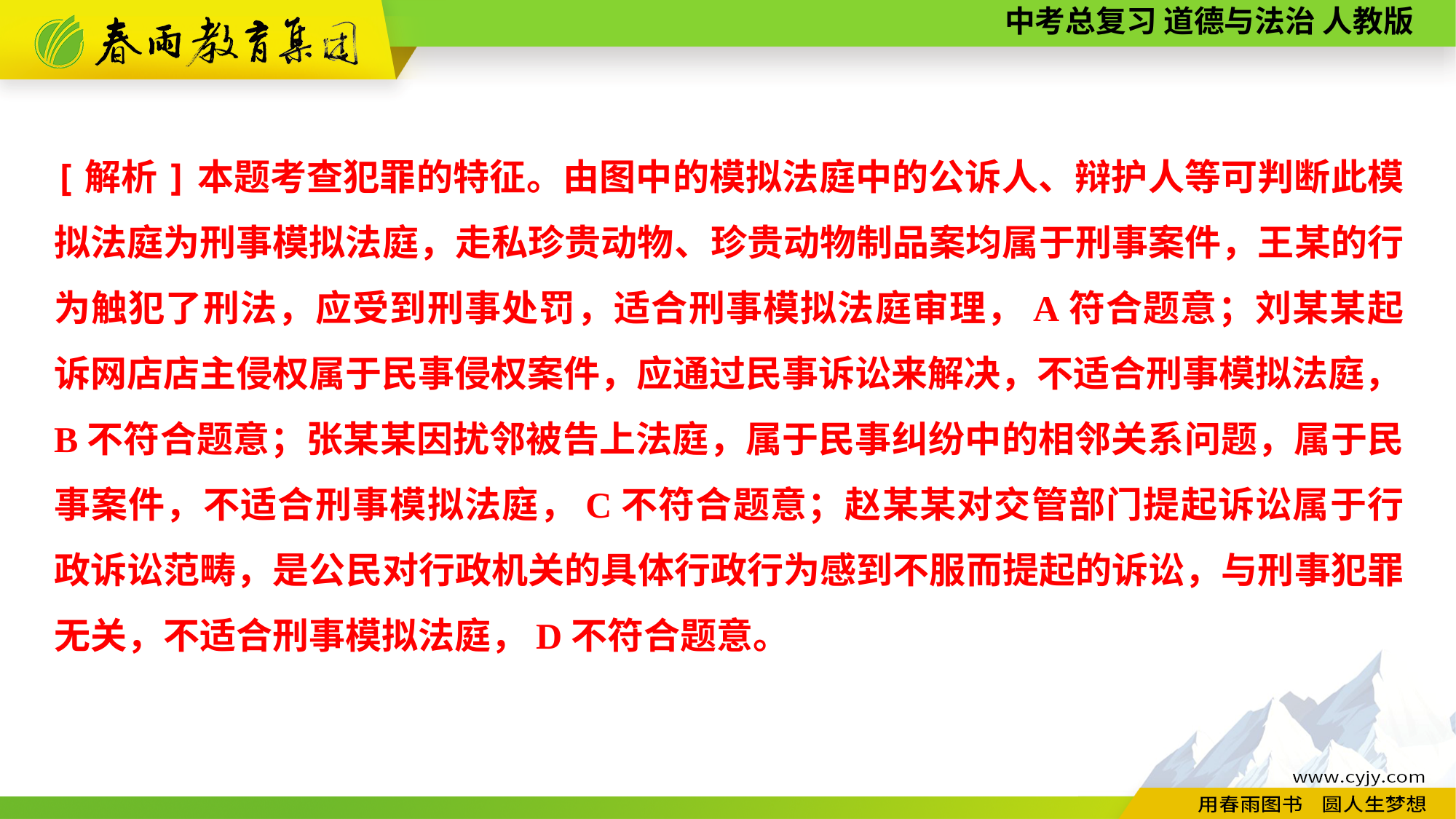

[解析]本题考查犯罪的特征。由图中的模拟法庭中的公诉人、辩护人等可判断此模拟法庭为刑事模拟法庭，走私珍贵动物、珍贵动物制品案均属于刑事案件，王某的行为触犯了刑法，应受到刑事处罚，适合刑事模拟法庭审理，A符合题意；刘某某起诉网店店主侵权属于民事侵权案件，应通过民事诉讼来解决，不适合刑事模拟法庭，B不符合题意；张某某因扰邻被告上法庭，属于民事纠纷中的相邻关系问题，属于民事案件，不适合刑事模拟法庭，C不符合题意；赵某某对交管部门提起诉讼属于行政诉讼范畴，是公民对行政机关的具体行政行为感到不服而提起的诉讼，与刑事犯罪无关，不适合刑事模拟法庭，D不符合题意。